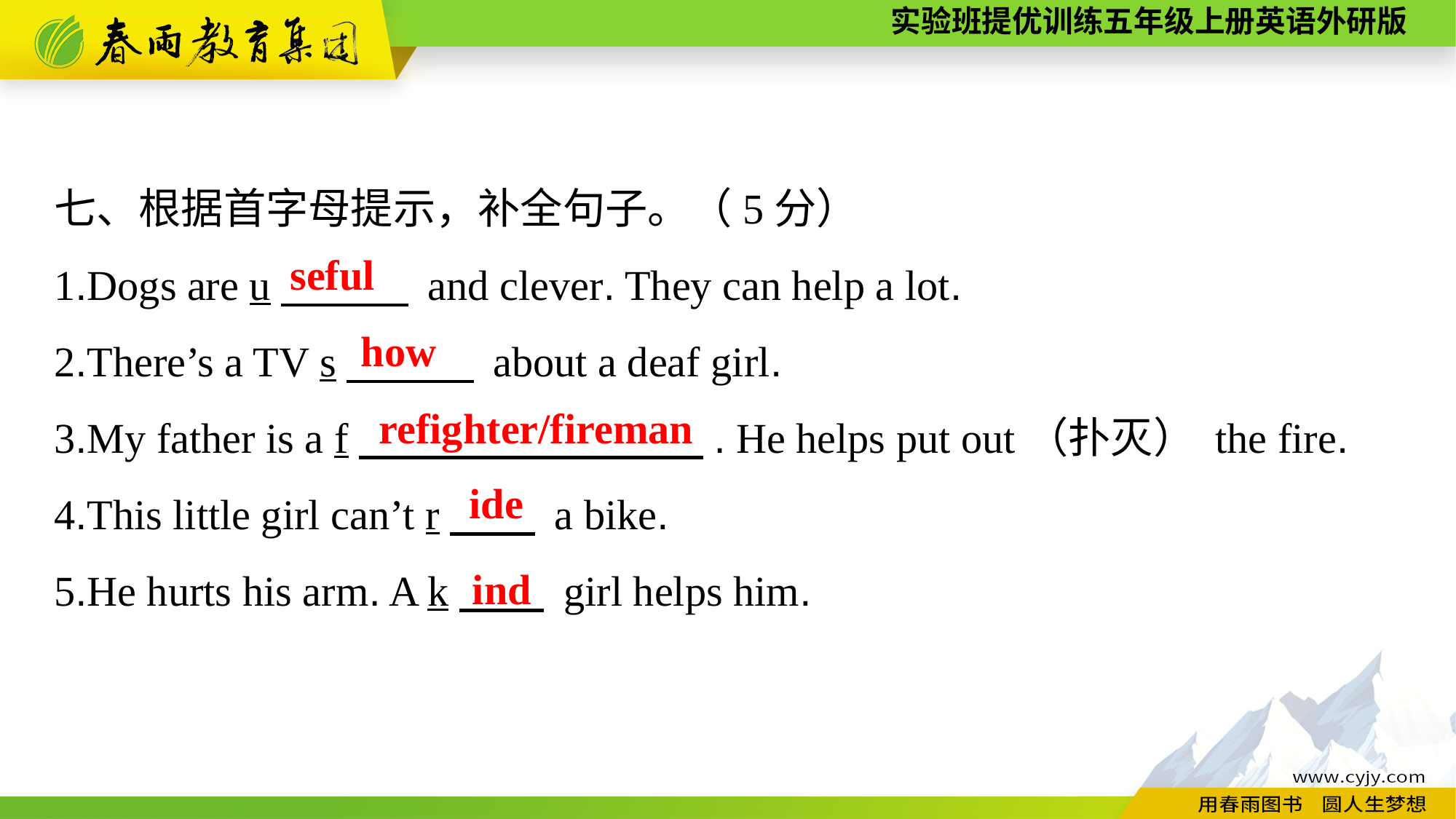

七、根据首字母提示，补全句子。（5分）
1.Dogs are u　　　 and clever. They can help a lot.
2.There’s a TV s　　　 about a deaf girl.
3.My father is a f　                       　　. He helps put out（扑灭） the fire.
4.This little girl can’t r　　 a bike.
5.He hurts his arm. A k　　 girl helps him.
seful
how
refighter/fireman
ide
ind